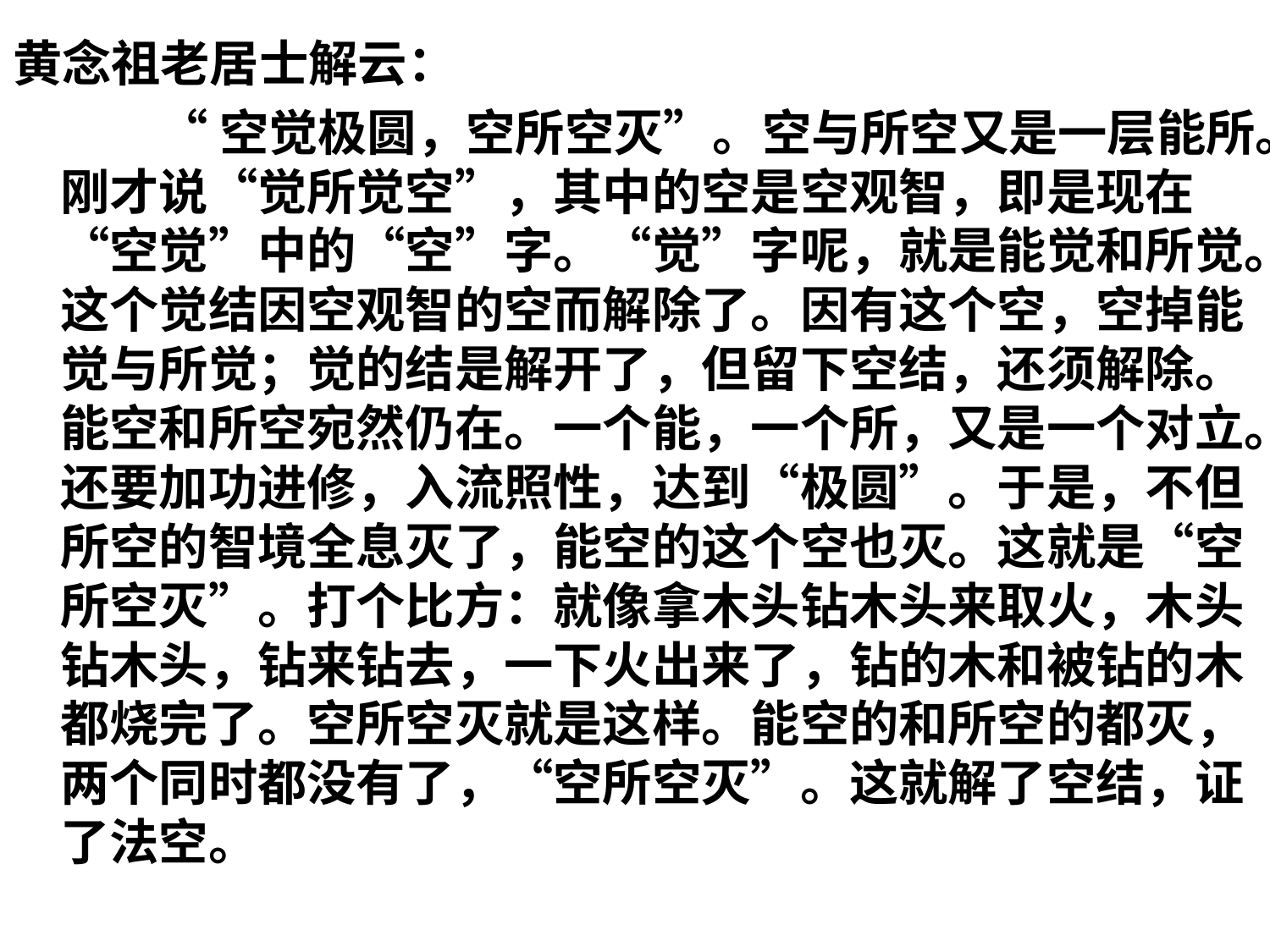

黄念祖老居士解云：
             “空觉极圆，空所空灭”。空与所空又是一层能所。刚才说“觉所觉空”，其中的空是空观智，即是现在“空觉”中的“空”字。“觉”字呢，就是能觉和所觉。这个觉结因空观智的空而解除了。因有这个空，空掉能觉与所觉；觉的结是解开了，但留下空结，还须解除。能空和所空宛然仍在。一个能，一个所，又是一个对立。还要加功进修，入流照性，达到“极圆”。于是，不但所空的智境全息灭了，能空的这个空也灭。这就是“空所空灭”。打个比方：就像拿木头钻木头来取火，木头钻木头，钻来钻去，一下火出来了，钻的木和被钻的木都烧完了。空所空灭就是这样。能空的和所空的都灭，两个同时都没有了，“空所空灭”。这就解了空结，证了法空。